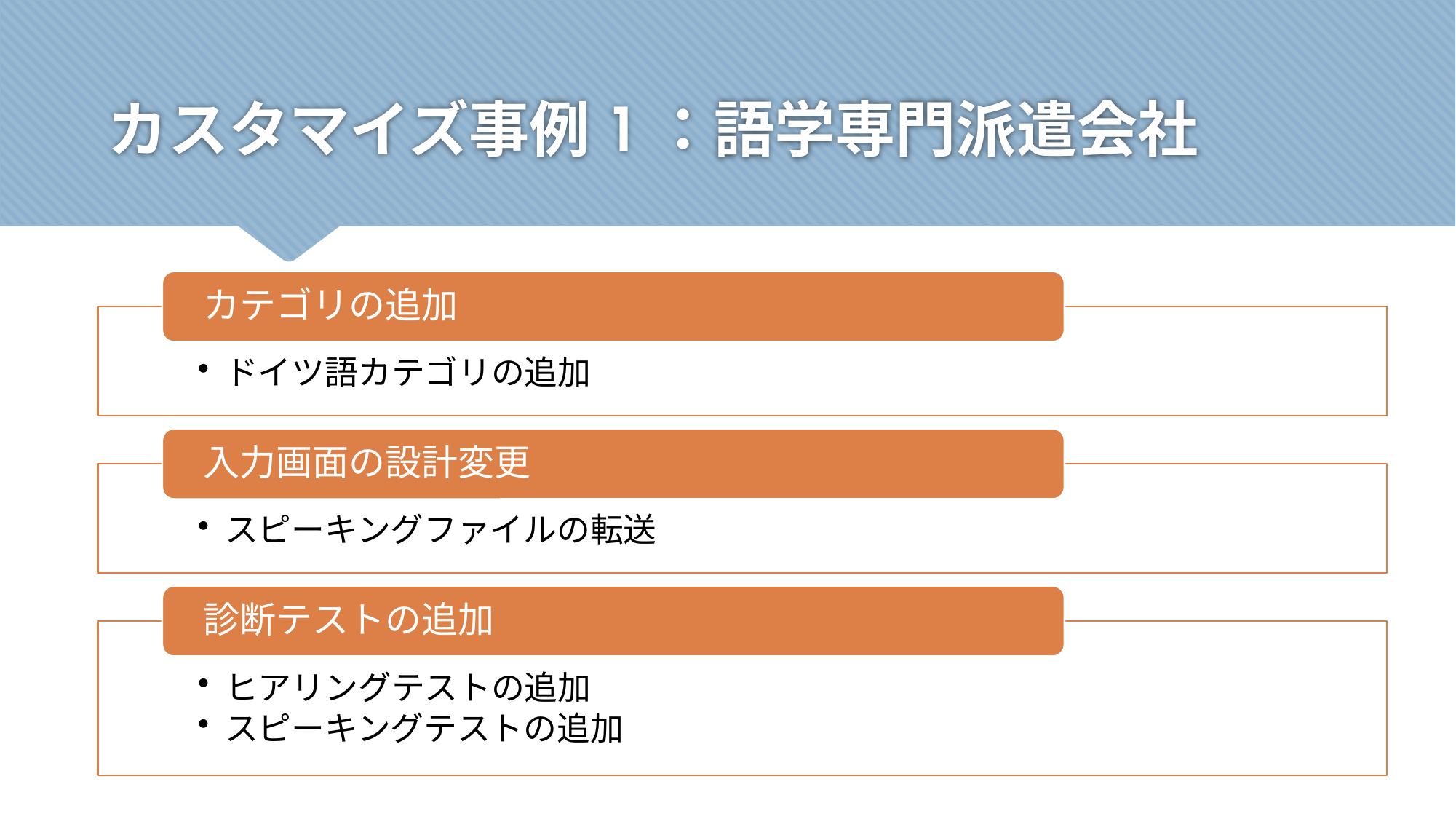

# カスタマイズ事例1：語学専門派遣会社
ドイツ語カテゴリの追加
カテゴリの追加
スピーキングファイルの転送
入力画面の設計変更
ヒアリングテストの追加
スピーキングテストの追加
診断テストの追加